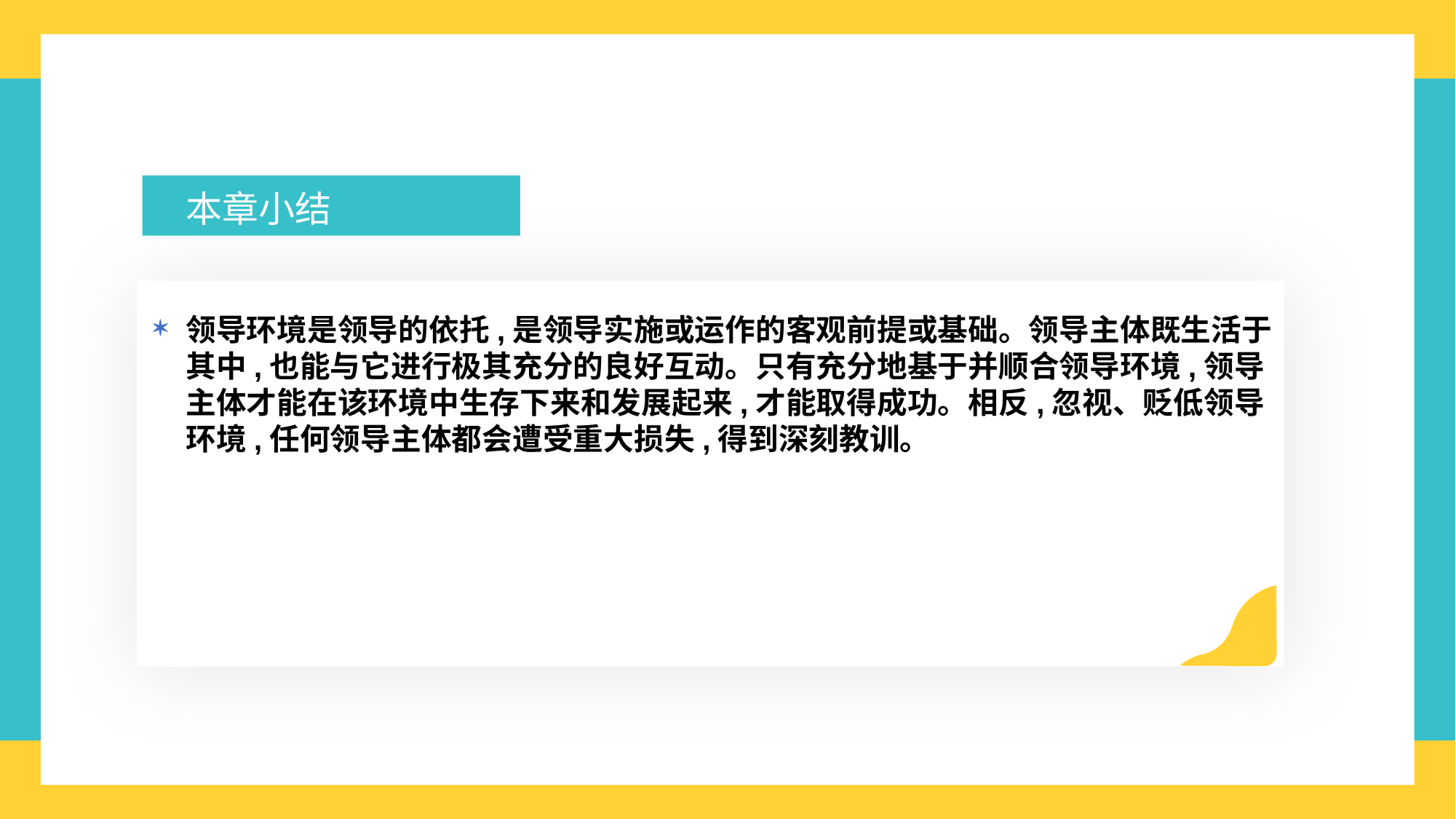

本章小结

领导环境是领导的依托,是领导实施或运作的客观前提或基础。领导主体既生活于其中,也能与它进行极其充分的良好互动。只有充分地基于并顺合领导环境,领导主体才能在该环境中生存下来和发展起来,才能取得成功。相反,忽视、贬低领导环境,任何领导主体都会遭受重大损失,得到深刻教训。